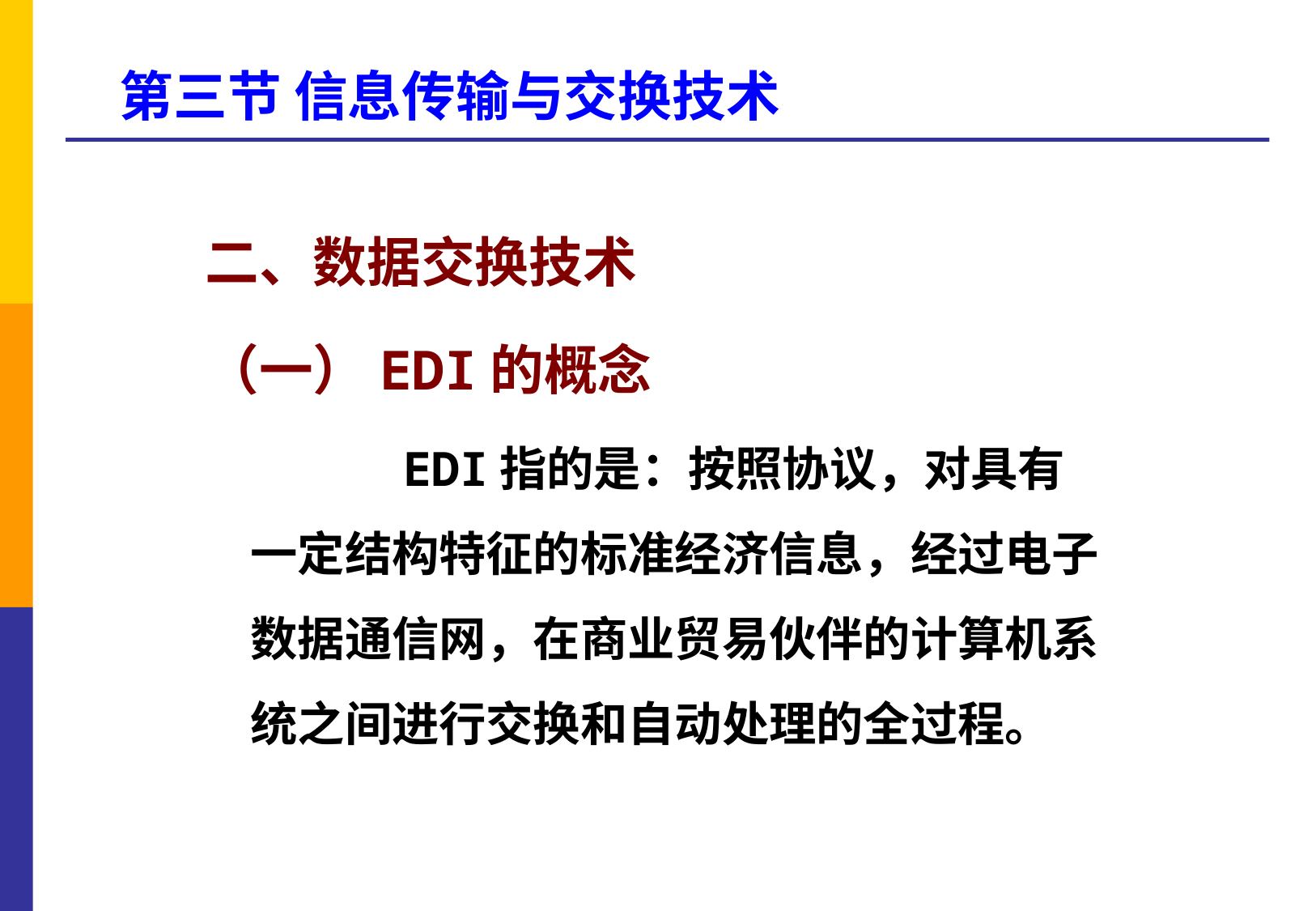

# 第三节 信息传输与交换技术
二、数据交换技术
（一）EDI的概念
       EDI指的是：按照协议，对具有一定结构特征的标准经济信息，经过电子数据通信网，在商业贸易伙伴的计算机系统之间进行交换和自动处理的全过程。